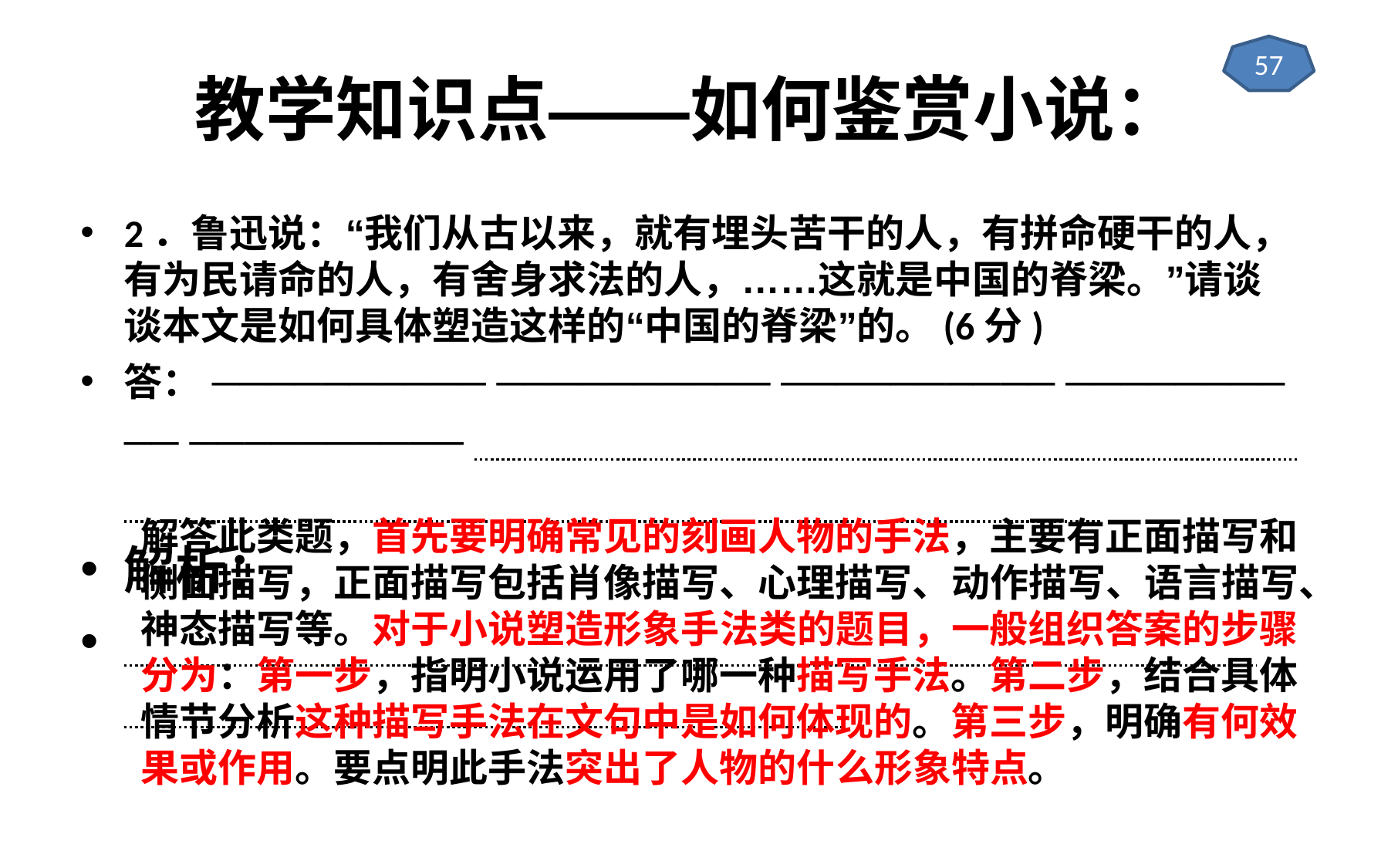

# 教学知识点——如何鉴赏小说：
57
2．鲁迅说：“我们从古以来，就有埋头苦干的人，有拼命硬干的人，有为民请命的人，有舍身求法的人，……这就是中国的脊梁。”请谈谈本文是如何具体塑造这样的“中国的脊梁”的。(6分)
答： ────────── ────────── ────────── ────────── ──────────
解析：

解答此类题，首先要明确常见的刻画人物的手法，主要有正面描写和侧面描写，正面描写包括肖像描写、心理描写、动作描写、语言描写、神态描写等。对于小说塑造形象手法类的题目，一般组织答案的步骤分为：第一步，指明小说运用了哪一种描写手法。第二步，结合具体情节分析这种描写手法在文句中是如何体现的。第三步，明确有何效果或作用。要点明此手法突出了人物的什么形象特点。